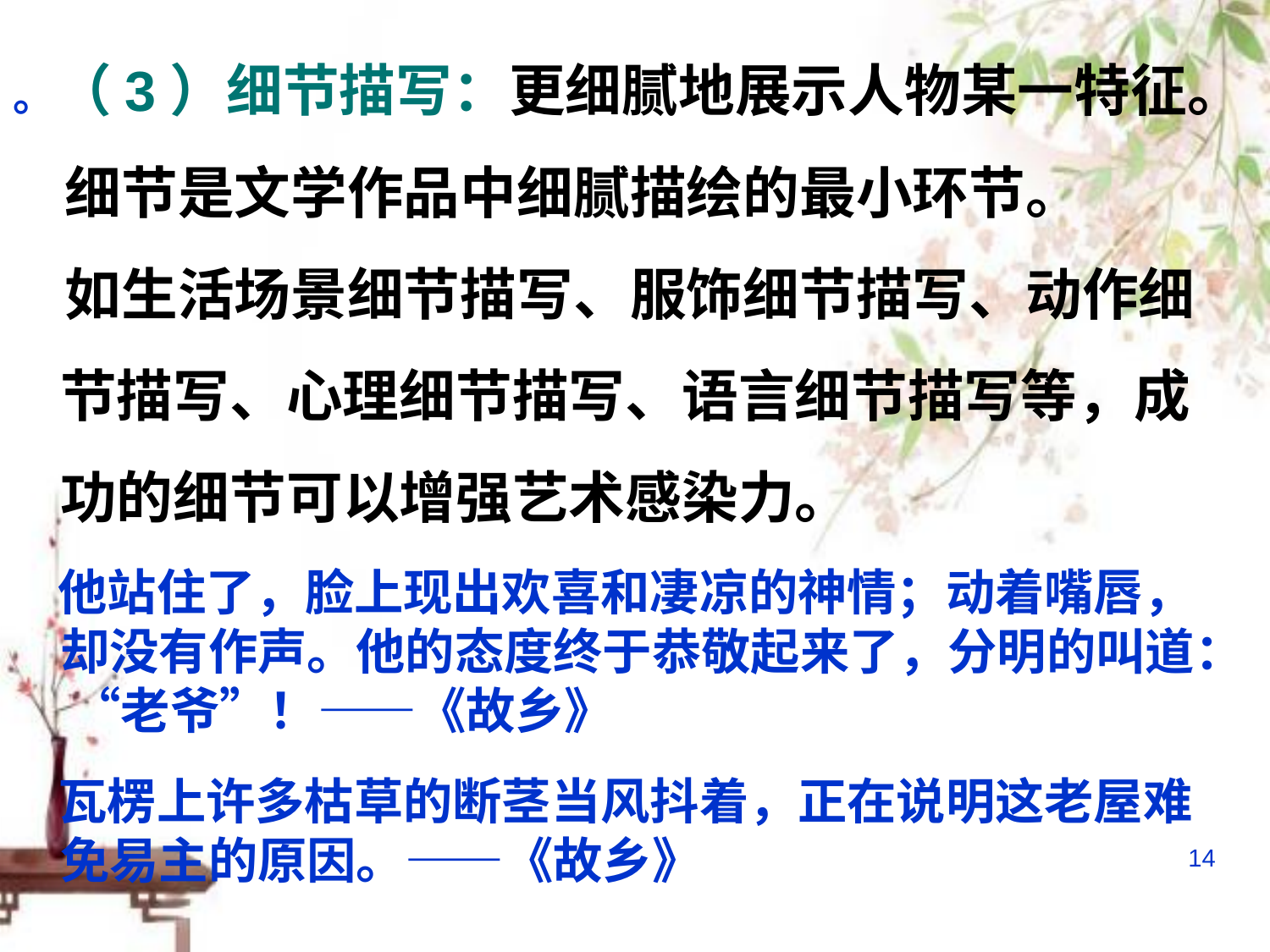

。（3）细节描写：更细腻地展示人物某一特征。
   细节是文学作品中细腻描绘的最小环节。
   如生活场景细节描写、服饰细节描写、动作细节描写、心理细节描写、语言细节描写等，成功的细节可以增强艺术感染力。
   他站住了，脸上现出欢喜和凄凉的神情；动着嘴唇，却没有作声。他的态度终于恭敬起来了，分明的叫道： “老爷”！――《故乡》
   瓦楞上许多枯草的断茎当风抖着，正在说明这老屋难免易主的原因。――《故乡》

14